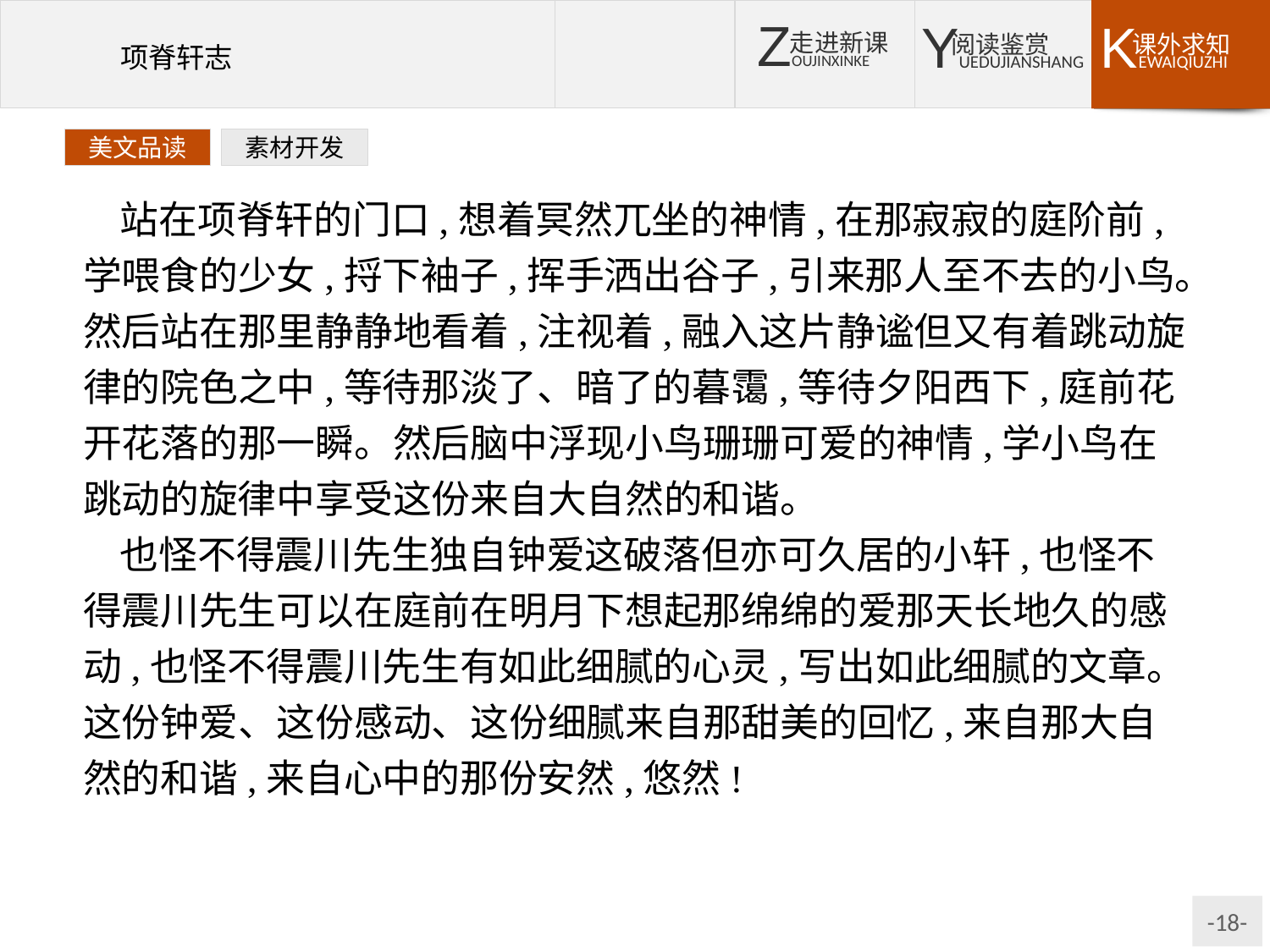

美文品读
素材开发
站在项脊轩的门口,想着冥然兀坐的神情,在那寂寂的庭阶前,学喂食的少女,捋下袖子,挥手洒出谷子,引来那人至不去的小鸟。然后站在那里静静地看着,注视着,融入这片静谧但又有着跳动旋律的院色之中,等待那淡了、暗了的暮霭,等待夕阳西下,庭前花开花落的那一瞬。然后脑中浮现小鸟珊珊可爱的神情,学小鸟在跳动的旋律中享受这份来自大自然的和谐。
也怪不得震川先生独自钟爱这破落但亦可久居的小轩,也怪不得震川先生可以在庭前在明月下想起那绵绵的爱那天长地久的感动,也怪不得震川先生有如此细腻的心灵,写出如此细腻的文章。这份钟爱、这份感动、这份细腻来自那甜美的回忆,来自那大自然的和谐,来自心中的那份安然,悠然!